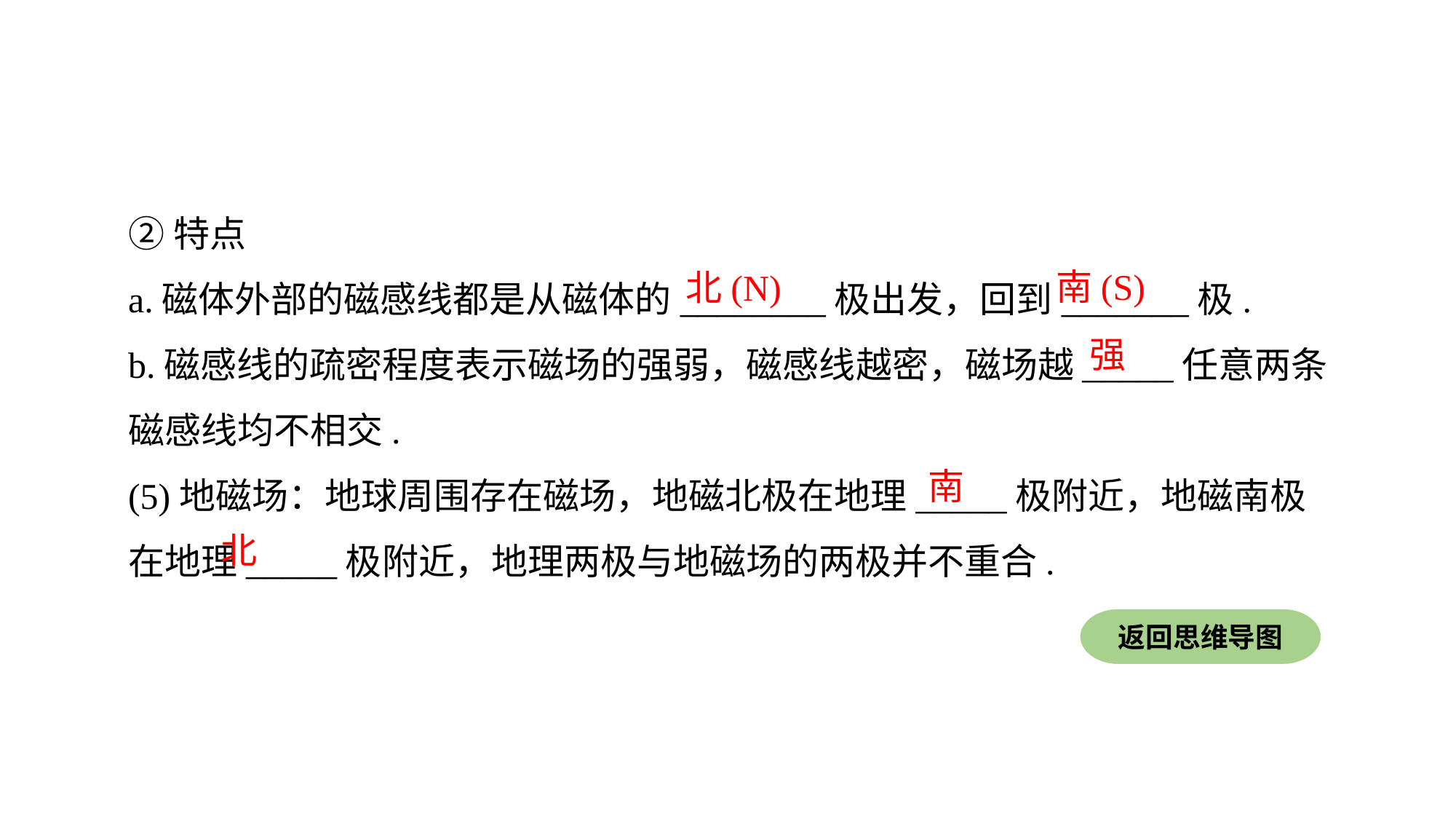

②特点
a.磁体外部的磁感线都是从磁体的________极出发，回到_______极.
b.磁感线的疏密程度表示磁场的强弱，磁感线越密，磁场越_____任意两条磁感线均不相交.
(5)地磁场：地球周围存在磁场，地磁北极在地理_____极附近，地磁南极在地理_____极附近，地理两极与地磁场的两极并不重合.
南(S)
北(N)
强
南
北
返回思维导图